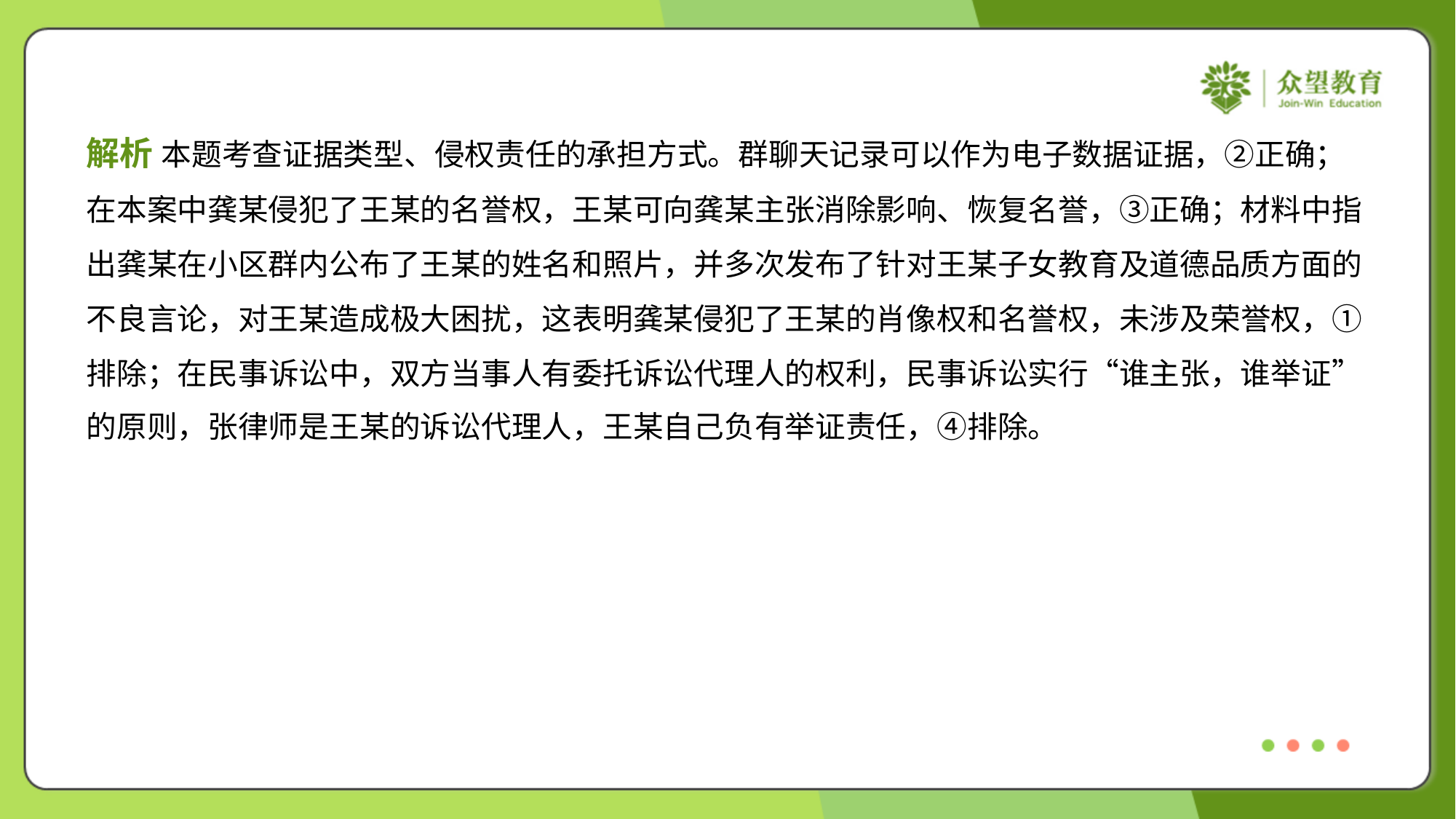

解析 本题考查证据类型、侵权责任的承担方式。群聊天记录可以作为电子数据证据，②正确；
在本案中龚某侵犯了王某的名誉权，王某可向龚某主张消除影响、恢复名誉，③正确；材料中指
出龚某在小区群内公布了王某的姓名和照片，并多次发布了针对王某子女教育及道德品质方面的
不良言论，对王某造成极大困扰，这表明龚某侵犯了王某的肖像权和名誉权，未涉及荣誉权，①
排除；在民事诉讼中，双方当事人有委托诉讼代理人的权利，民事诉讼实行“谁主张，谁举证”
的原则，张律师是王某的诉讼代理人，王某自己负有举证责任，④排除。